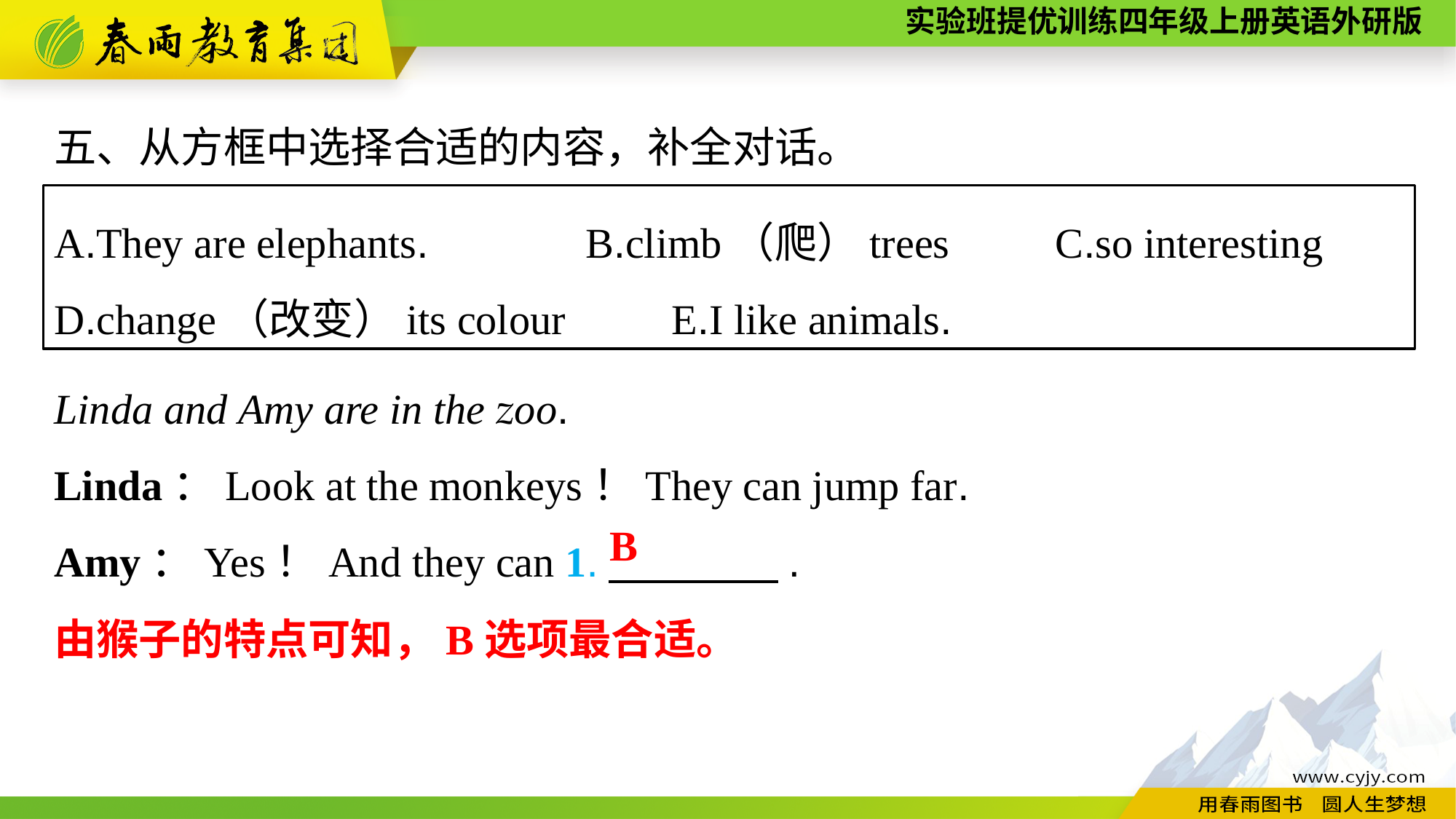

五、从方框中选择合适的内容，补全对话。

Linda and Amy are in the zoo.
Linda：Look at the monkeys！They can jump far.
Amy：Yes！And they can 1.　　　　.
A.They are elephants.	        B.climb（爬）trees          C.so interesting
D.change（改变）its colour          E.I like animals.
B
由猴子的特点可知，B选项最合适。